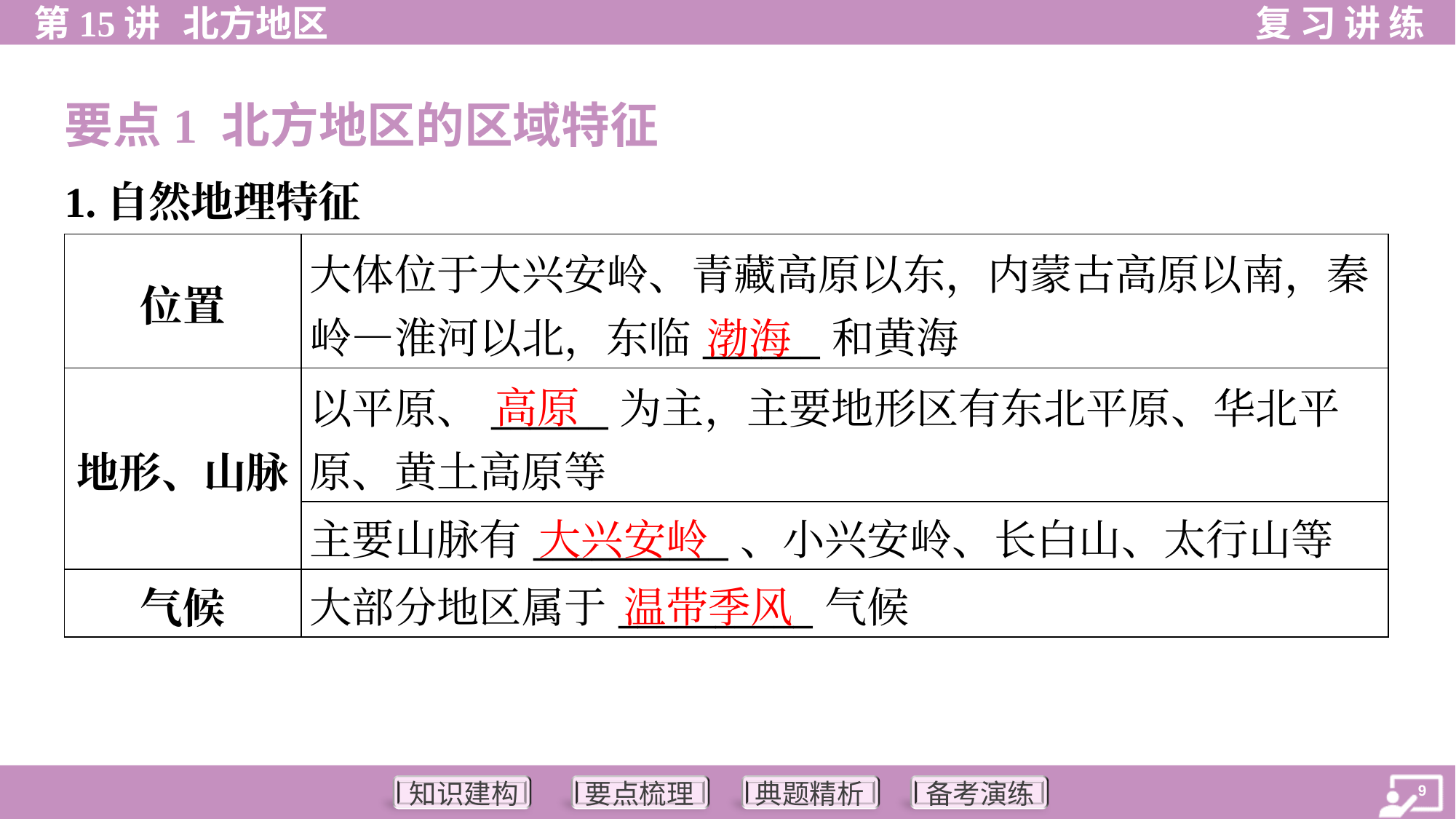

要点1 北方地区的区域特征
1.自然地理特征
| 位置 | 大体位于大兴安岭、青藏高原以东，内蒙古高原以南，秦 岭—淮河以北，东临\_\_\_\_\_\_和黄海 |
| --- | --- |
| 地形、山脉 | 以平原、\_\_\_\_\_\_为主，主要地形区有东北平原、华北平 原、黄土高原等 |
|  | 主要山脉有\_\_\_\_\_\_\_\_\_\_、小兴安岭、长白山、太行山等 |
| 气候 | 大部分地区属于\_\_\_\_\_\_\_\_\_\_气候 |
渤海
高原
大兴安岭
温带季风